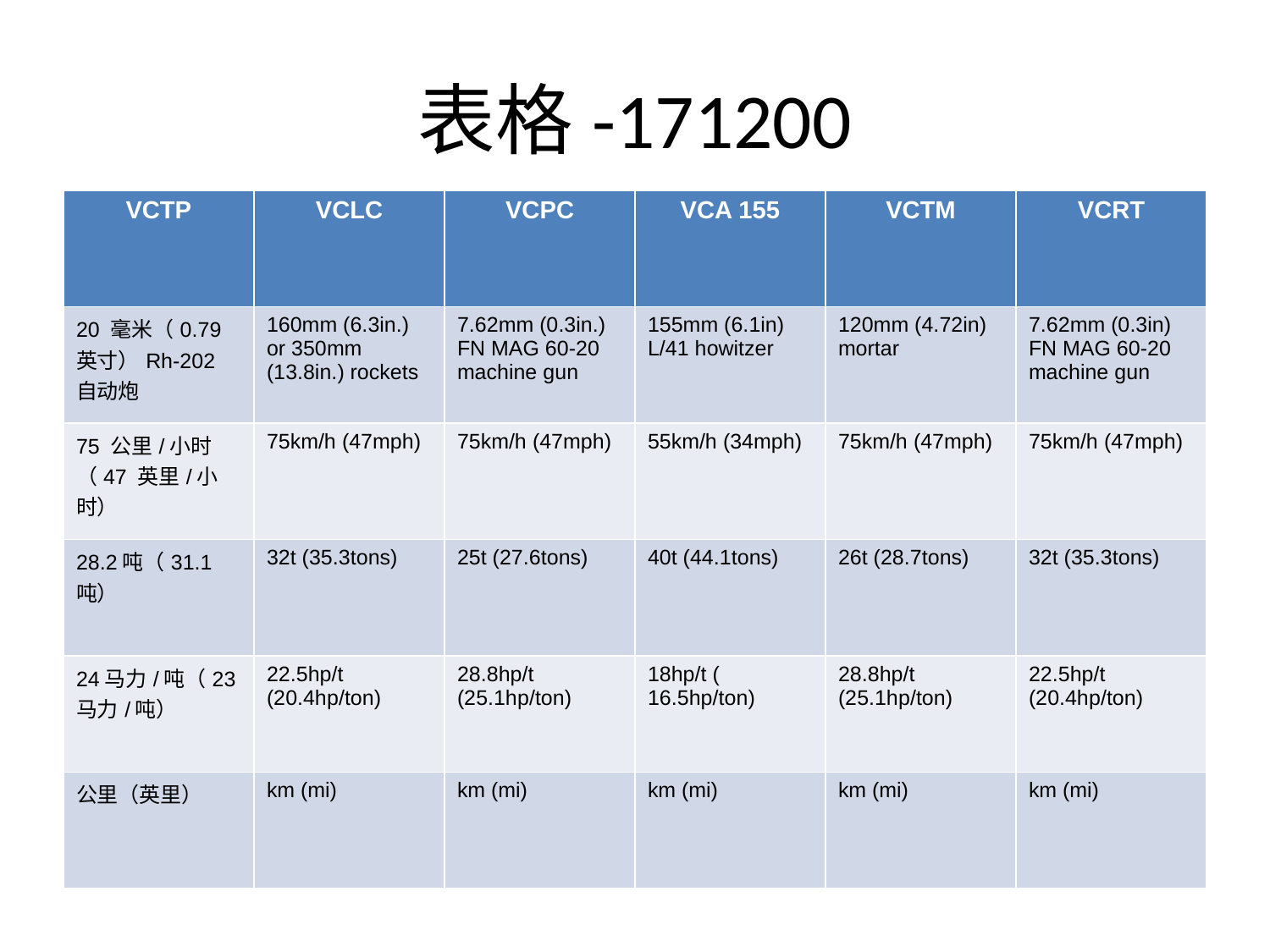

# 表格-171200
| VCTP | VCLC | VCPC | VCA 155 | VCTM | VCRT |
| --- | --- | --- | --- | --- | --- |
| 20 毫米（0.79 英寸）Rh-202 自动炮 | 160mm (6.3in.) or 350mm (13.8in.) rockets | 7.62mm (0.3in.) FN MAG 60-20 machine gun | 155mm (6.1in) L/41 howitzer | 120mm (4.72in) mortar | 7.62mm (0.3in) FN MAG 60-20 machine gun |
| 75 公里/小时（47 英里/小时） | 75km/h (47mph) | 75km/h (47mph) | 55km/h (34mph) | 75km/h (47mph) | 75km/h (47mph) |
| 28.2吨（31.1吨） | 32t (35.3tons) | 25t (27.6tons) | 40t (44.1tons) | 26t (28.7tons) | 32t (35.3tons) |
| 24马力/吨（23马力/吨） | 22.5hp/t (20.4hp/ton) | 28.8hp/t (25.1hp/ton) | 18hp/t ( 16.5hp/ton) | 28.8hp/t (25.1hp/ton) | 22.5hp/t (20.4hp/ton) |
| 公里（英里） | km (mi) | km (mi) | km (mi) | km (mi) | km (mi) |